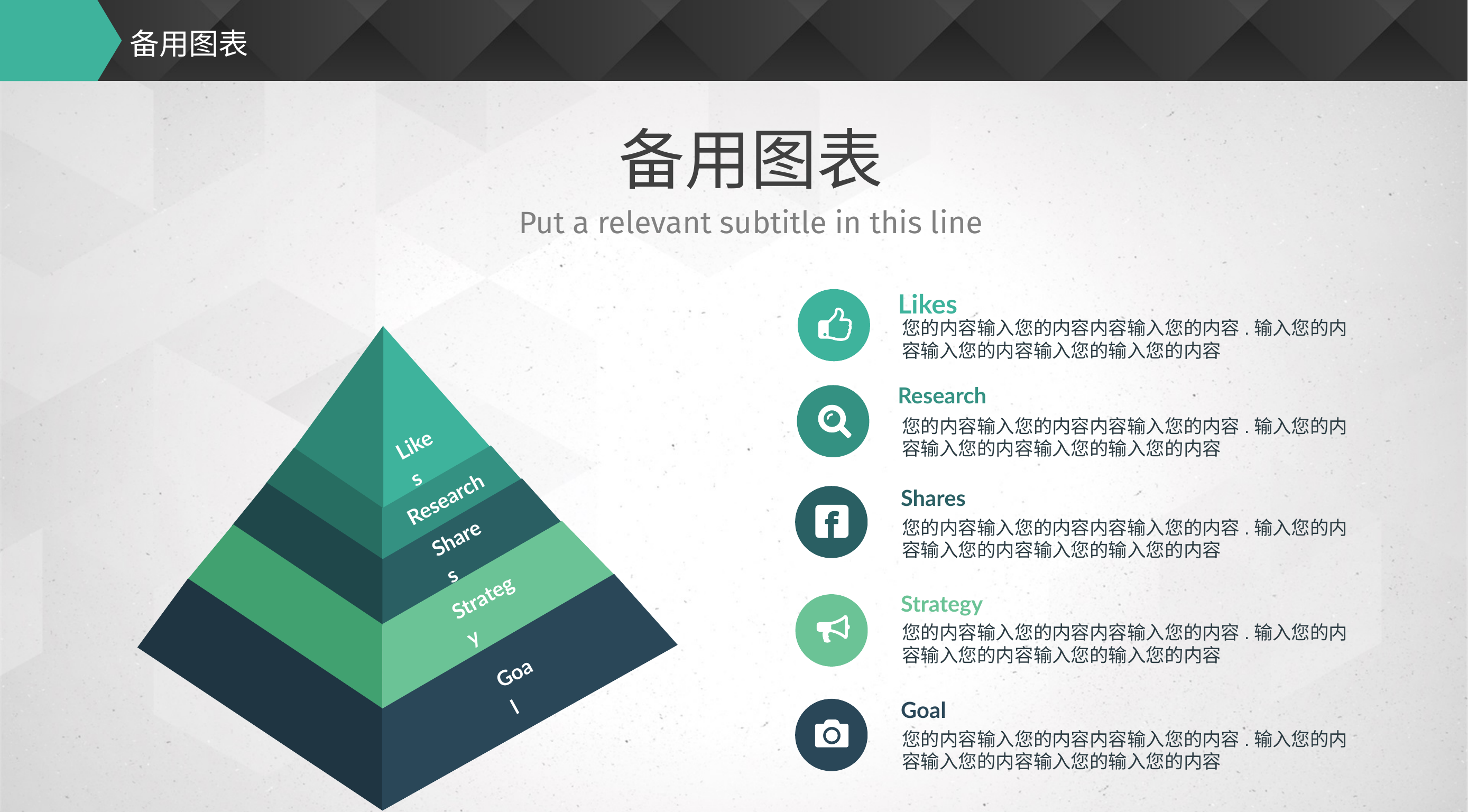

# 备用图表
备用图表
Put a relevant subtitle in this line
Likes

您的内容输入您的内容内容输入您的内容.输入您的内容输入您的内容输入您的输入您的内容
Research

您的内容输入您的内容内容输入您的内容.输入您的内容输入您的内容输入您的输入您的内容
Shares

您的内容输入您的内容内容输入您的内容.输入您的内容输入您的内容输入您的输入您的内容
Strategy

您的内容输入您的内容内容输入您的内容.输入您的内容输入您的内容输入您的输入您的内容
Goal

您的内容输入您的内容内容输入您的内容.输入您的内容输入您的内容输入您的输入您的内容

Likes

Research

Shares

Strategy

Goal